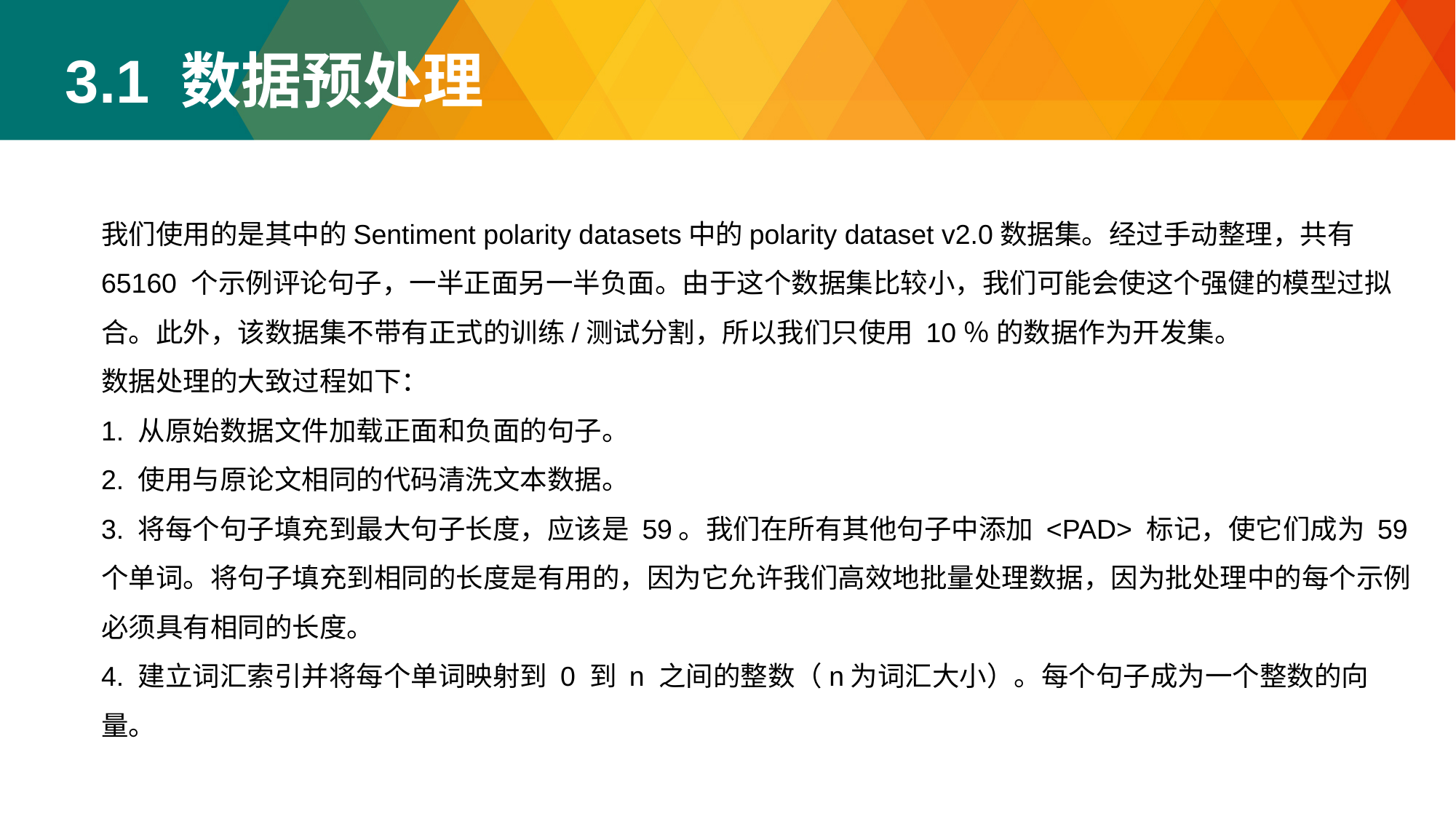

3.1 数据预处理
我们使用的是其中的Sentiment polarity datasets中的polarity dataset v2.0数据集。经过手动整理，共有65160 个示例评论句子，一半正面另一半负面。由于这个数据集比较小，我们可能会使这个强健的模型过拟合。此外，该数据集不带有正式的训练/测试分割，所以我们只使用 10％ 的数据作为开发集。
数据处理的大致过程如下：
1. 从原始数据文件加载正面和负面的句子。
2. 使用与原论文相同的代码清洗文本数据。
3. 将每个句子填充到最大句子长度，应该是 59。我们在所有其他句子中添加 <PAD> 标记，使它们成为 59 个单词。将句子填充到相同的长度是有用的，因为它允许我们高效地批量处理数据，因为批处理中的每个示例必须具有相同的长度。
4. 建立词汇索引并将每个单词映射到 0 到 n 之间的整数（n为词汇大小）。每个句子成为一个整数的向量。